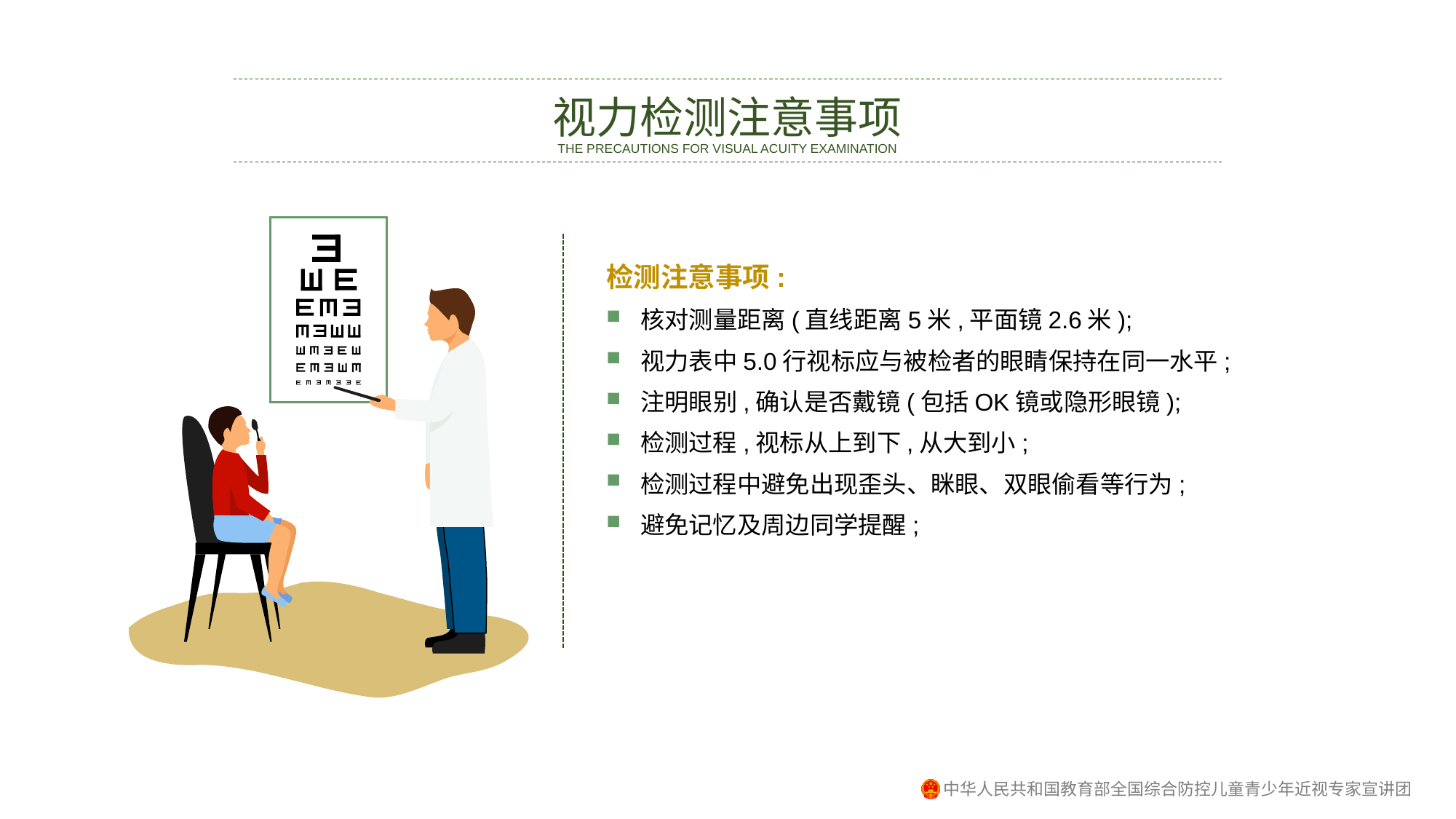

视力检测注意事项
THE PRECAUTIONS FOR VISUAL ACUITY EXAMINATION

检测注意事项:
核对测量距离(直线距离5米,平面镜2.6米);
视力表中5.0行视标应与被检者的眼睛保持在同一水平;
注明眼别,确认是否戴镜(包括OK镜或隐形眼镜);
检测过程,视标从上到下,从大到小;
检测过程中避免出现歪头、眯眼、双眼偷看等行为;
避免记忆及周边同学提醒;